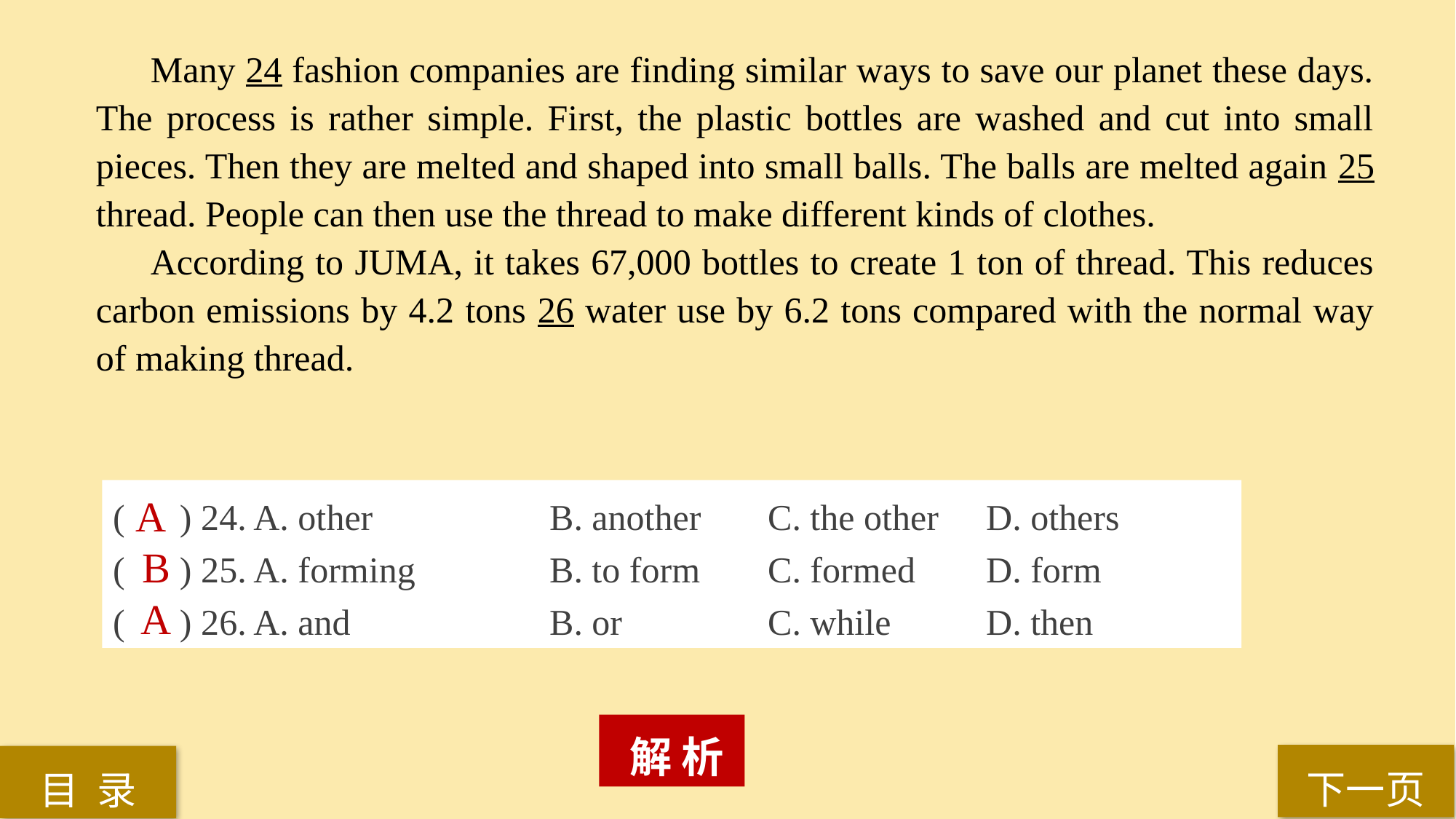

Many 24 fashion companies are finding similar ways to save our planet these days. The process is rather simple. First, the plastic bottles are washed and cut into small pieces. Then they are melted and shaped into small balls. The balls are melted again 25 thread. People can then use the thread to make different kinds of clothes.
According to JUMA, it takes 67,000 bottles to create 1 ton of thread. This reduces carbon emissions by 4.2 tons 26 water use by 6.2 tons compared with the normal way of making thread.
(      ) 24. A. other 		B. another 	C. the other 	D. others
(      ) 25. A. forming 		B. to form 	C. formed 	D. form
(      ) 26. A. and 		B. or 		C. while 	D. then
A
B
A
 解 析